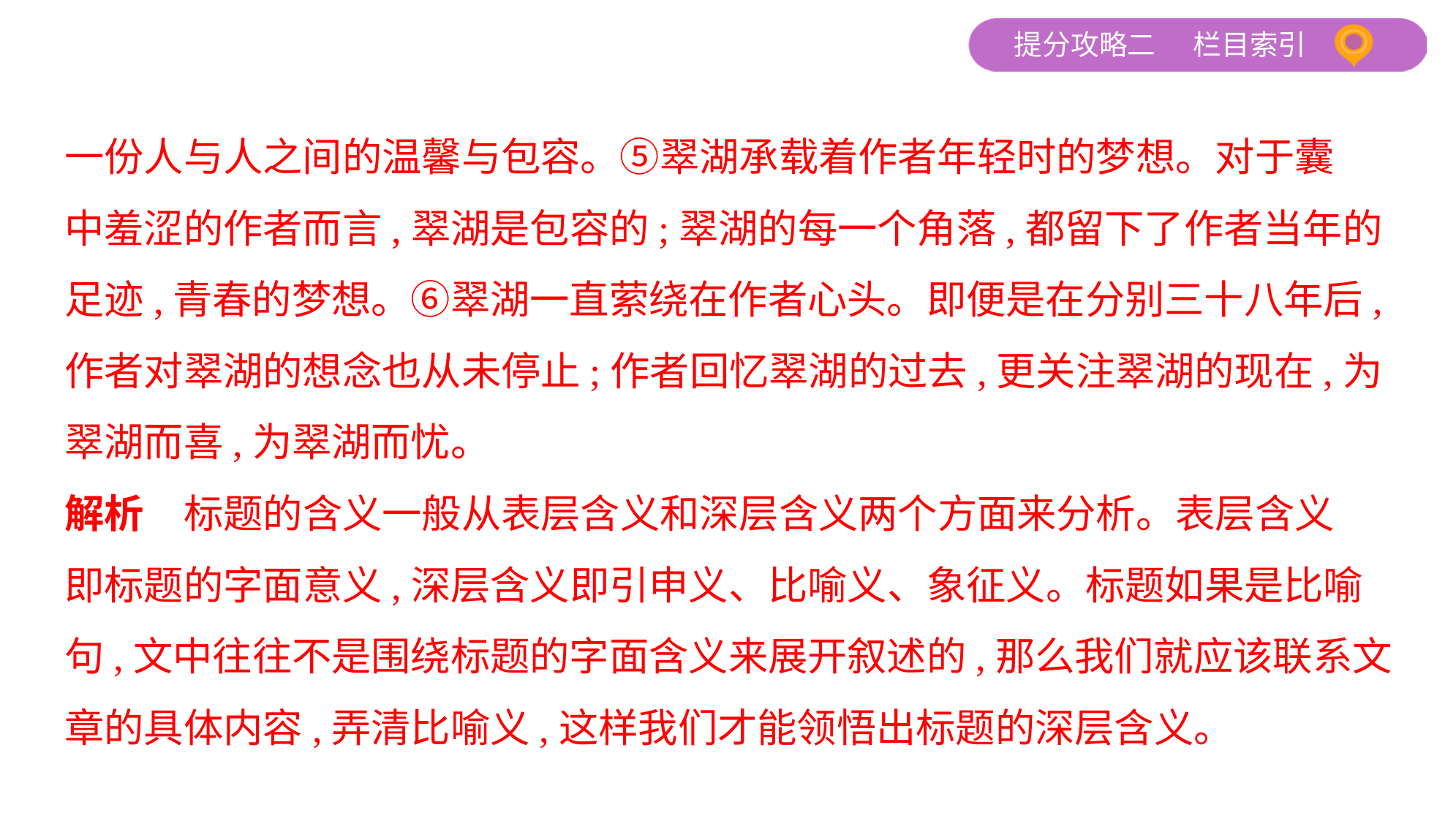

一份人与人之间的温馨与包容。⑤翠湖承载着作者年轻时的梦想。对于囊
中羞涩的作者而言,翠湖是包容的;翠湖的每一个角落,都留下了作者当年的
足迹,青春的梦想。⑥翠湖一直萦绕在作者心头。即便是在分别三十八年后,
作者对翠湖的想念也从未停止;作者回忆翠湖的过去,更关注翠湖的现在,为
翠湖而喜,为翠湖而忧。
解析　标题的含义一般从表层含义和深层含义两个方面来分析。表层含义
即标题的字面意义,深层含义即引申义、比喻义、象征义。标题如果是比喻
句,文中往往不是围绕标题的字面含义来展开叙述的,那么我们就应该联系文
章的具体内容,弄清比喻义,这样我们才能领悟出标题的深层含义。